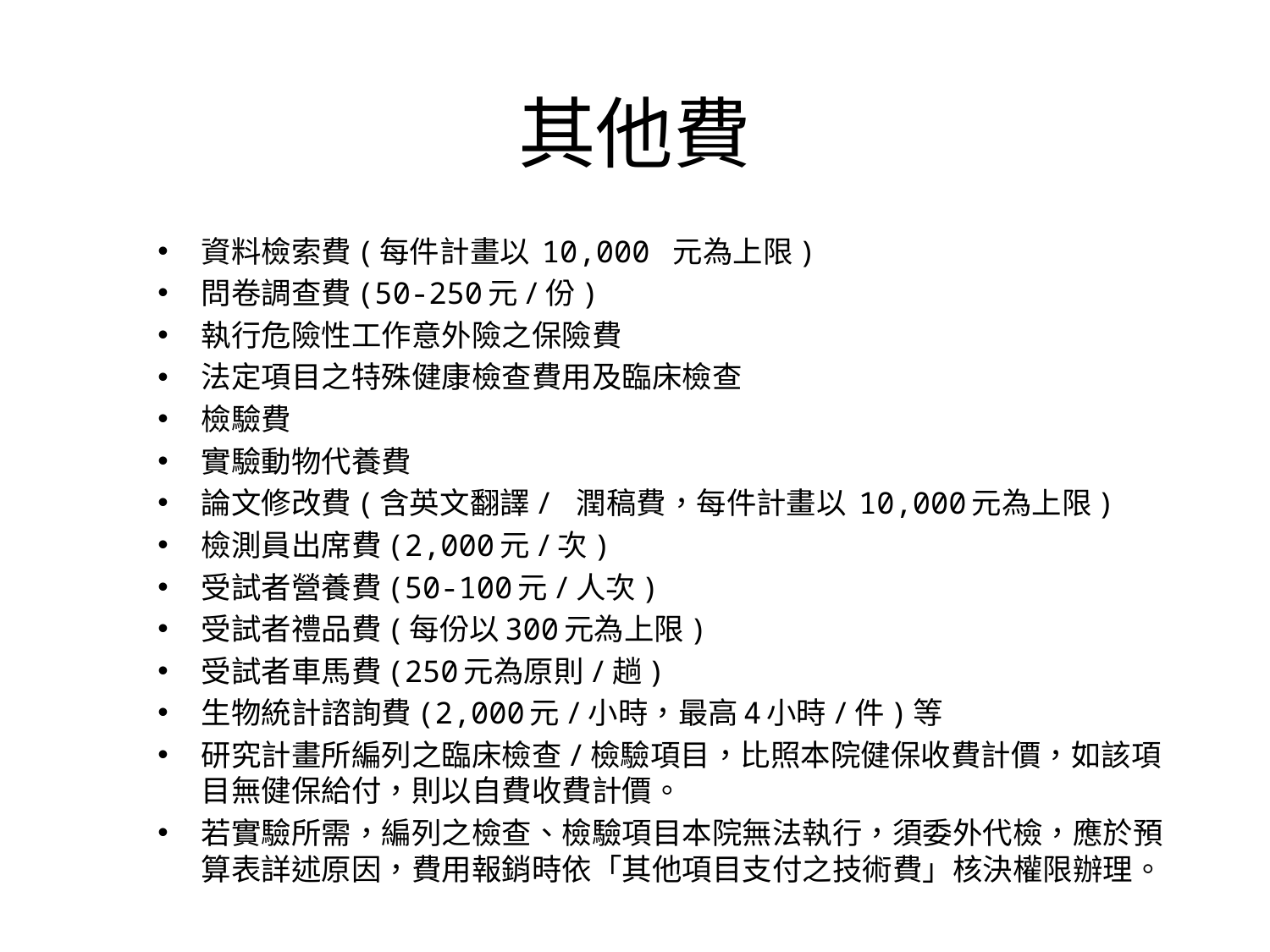

# 其他費
資料檢索費(每件計畫以 10,000 元為上限)
問卷調查費(50-250元/份)
執行危險性工作意外險之保險費
法定項目之特殊健康檢查費用及臨床檢查
檢驗費
實驗動物代養費
論文修改費(含英文翻譯/ 潤稿費，每件計畫以 10,000元為上限)
檢測員出席費(2,000元/次)
受試者營養費(50-100元/人次)
受試者禮品費(每份以300元為上限)
受試者車馬費(250元為原則/趟)
生物統計諮詢費(2,000元/小時，最高4小時/件)等
研究計畫所編列之臨床檢查/檢驗項目，比照本院健保收費計價，如該項目無健保給付，則以自費收費計價。
若實驗所需，編列之檢查、檢驗項目本院無法執行，須委外代檢，應於預算表詳述原因，費用報銷時依「其他項目支付之技術費」核決權限辦理。